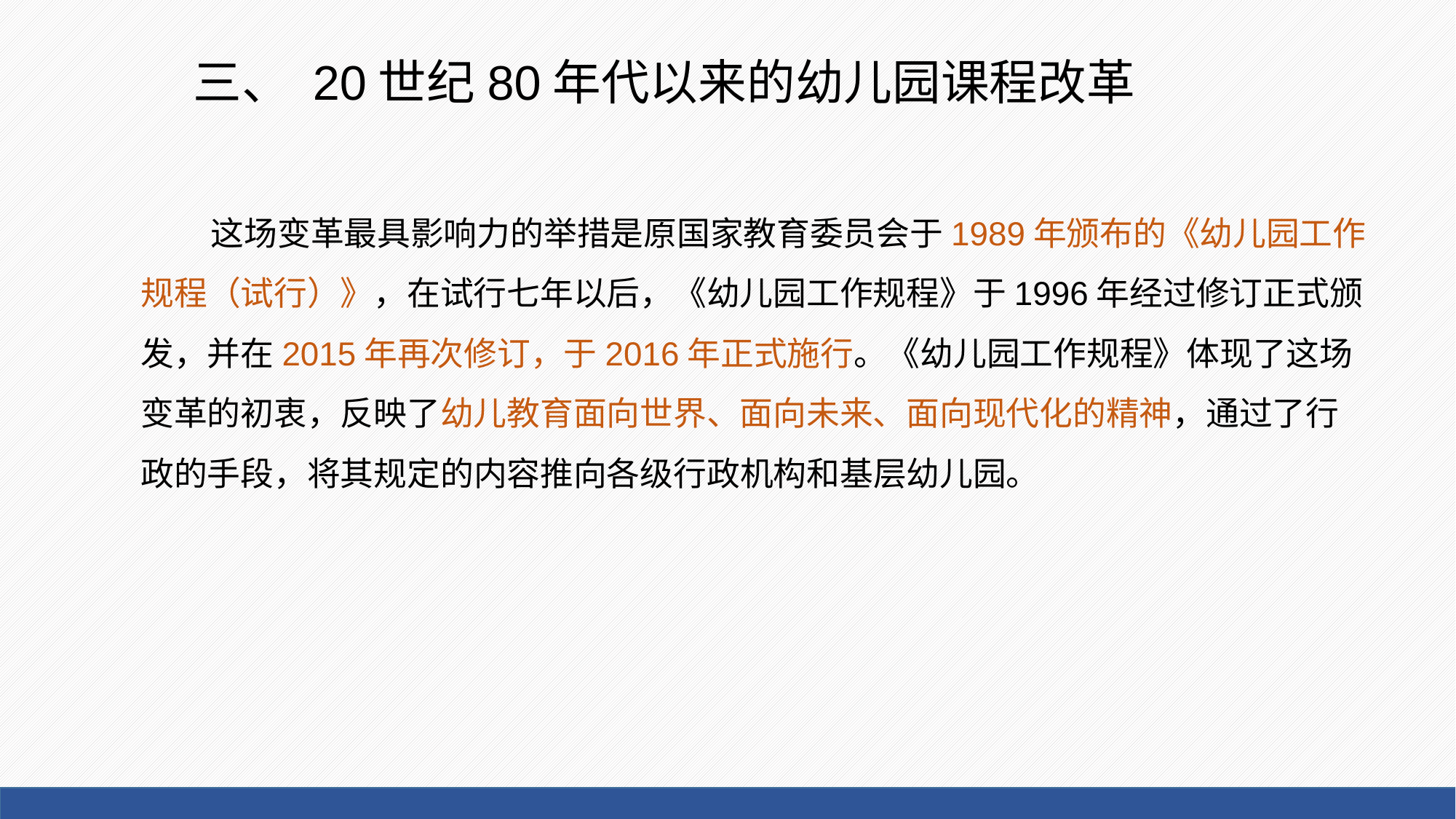

# 三、 20世纪80年代以来的幼儿园课程改革
 这场变革最具影响力的举措是原国家教育委员会于1989年颁布的《幼儿园工作规程（试行）》，在试行七年以后，《幼儿园工作规程》于1996年经过修订正式颁发，并在2015年再次修订，于2016年正式施行。《幼儿园工作规程》体现了这场变革的初衷，反映了幼儿教育面向世界、面向未来、面向现代化的精神，通过了行政的手段，将其规定的内容推向各级行政机构和基层幼儿园。